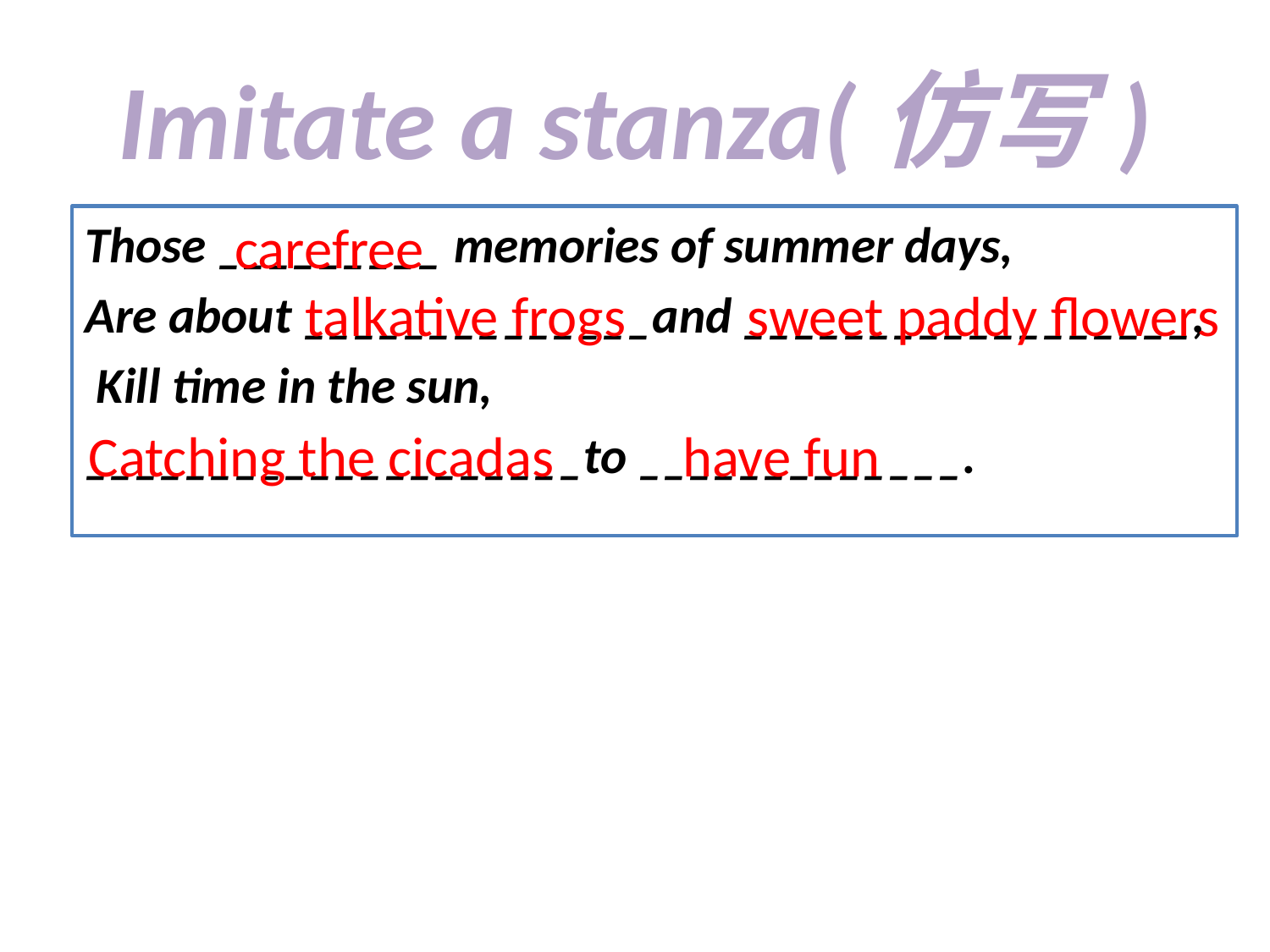

# Imitate a stanza(仿写)
Those _________ memories of summer days,
Are about ______________and __________________,
 Kill time in the sun,
____________________to _____________.
carefree
talkative frogs
sweet paddy flowers
 Catching the cicadas
have fun